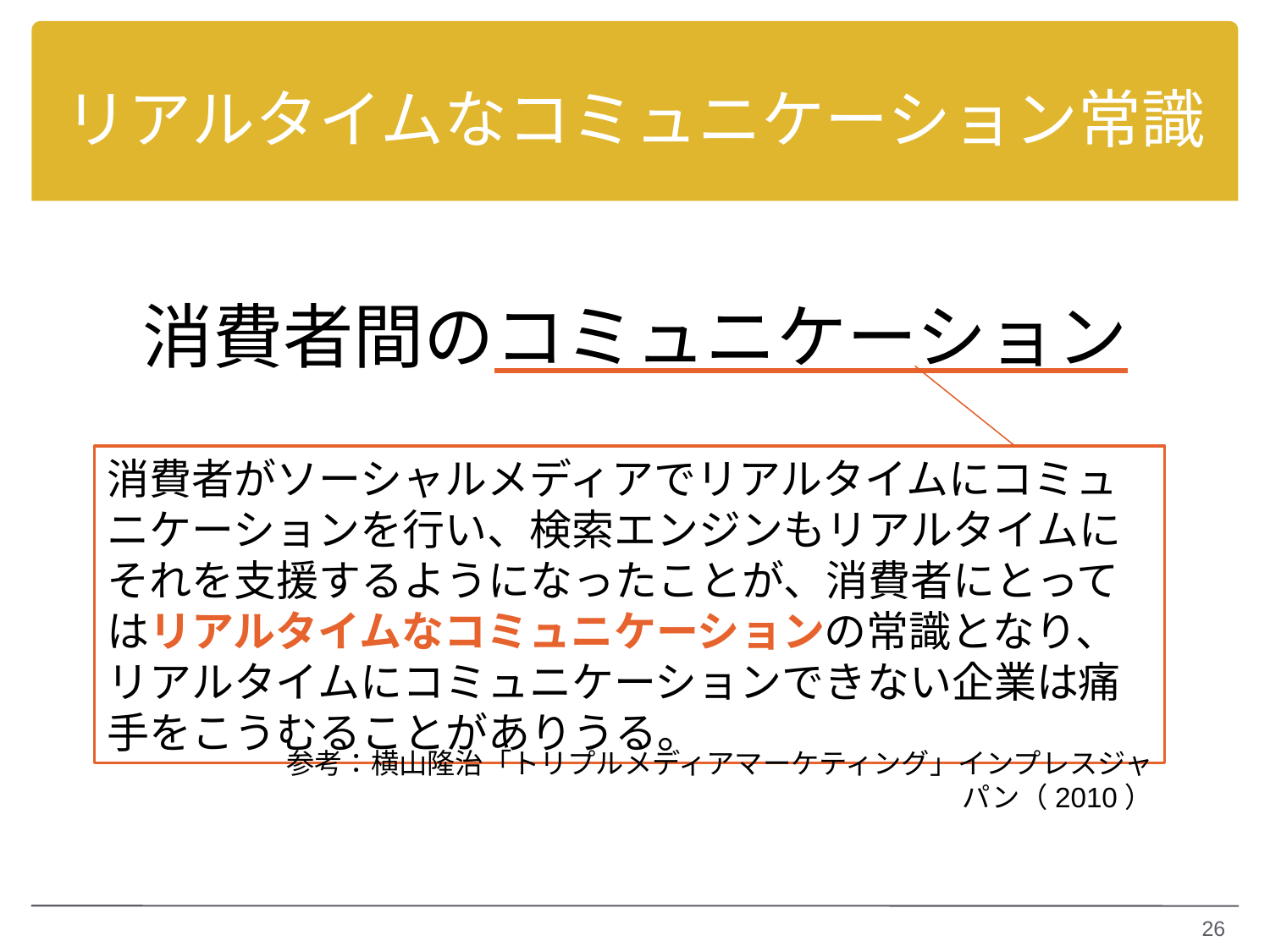

# リアルタイムなコミュニケーション常識
消費者間のコミュニケーション
消費者がソーシャルメディアでリアルタイムにコミュニケーションを行い、検索エンジンもリアルタイムにそれを支援するようになったことが、消費者にとってはリアルタイムなコミュニケーションの常識となり、リアルタイムにコミュニケーションできない企業は痛手をこうむることがありうる。
参考：横山隆治「トリプルメディアマーケティング」インプレスジャパン（2010）
26